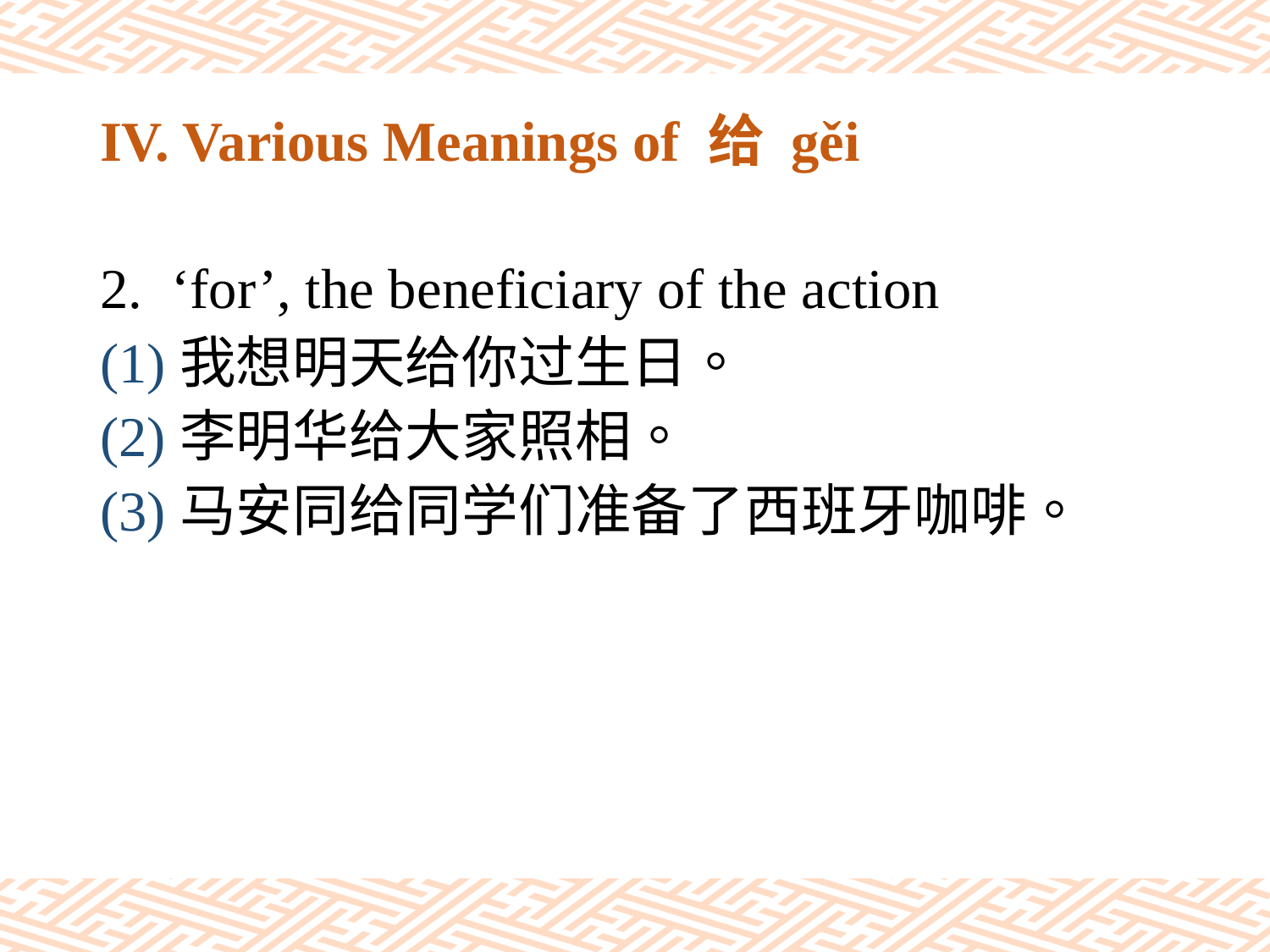

# IV. Various Meanings of 给 gěi
‘for’, the beneficiary of the action
(1)我想明天给你过生日。
(2)李明华给大家照相。
(3)马安同给同学们准备了西班牙咖啡。